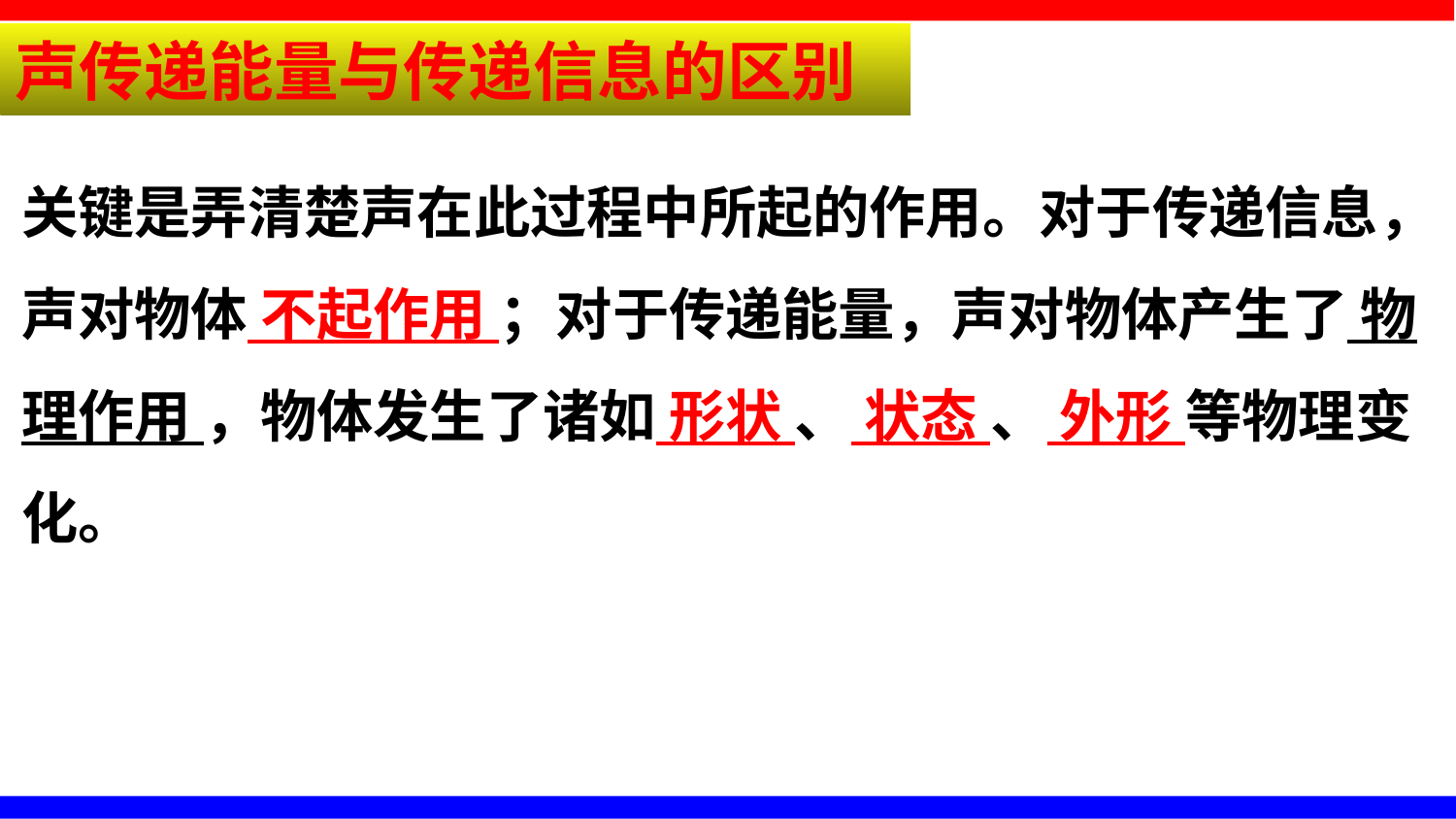

声传递能量与传递信息的区别
关键是弄清楚声在此过程中所起的作用。对于传递信息，声对物体 不起作用 ；对于传递能量，声对物体产生了 物理作用 ，物体发生了诸如 形状 、 状态 、 外形 等物理变化。